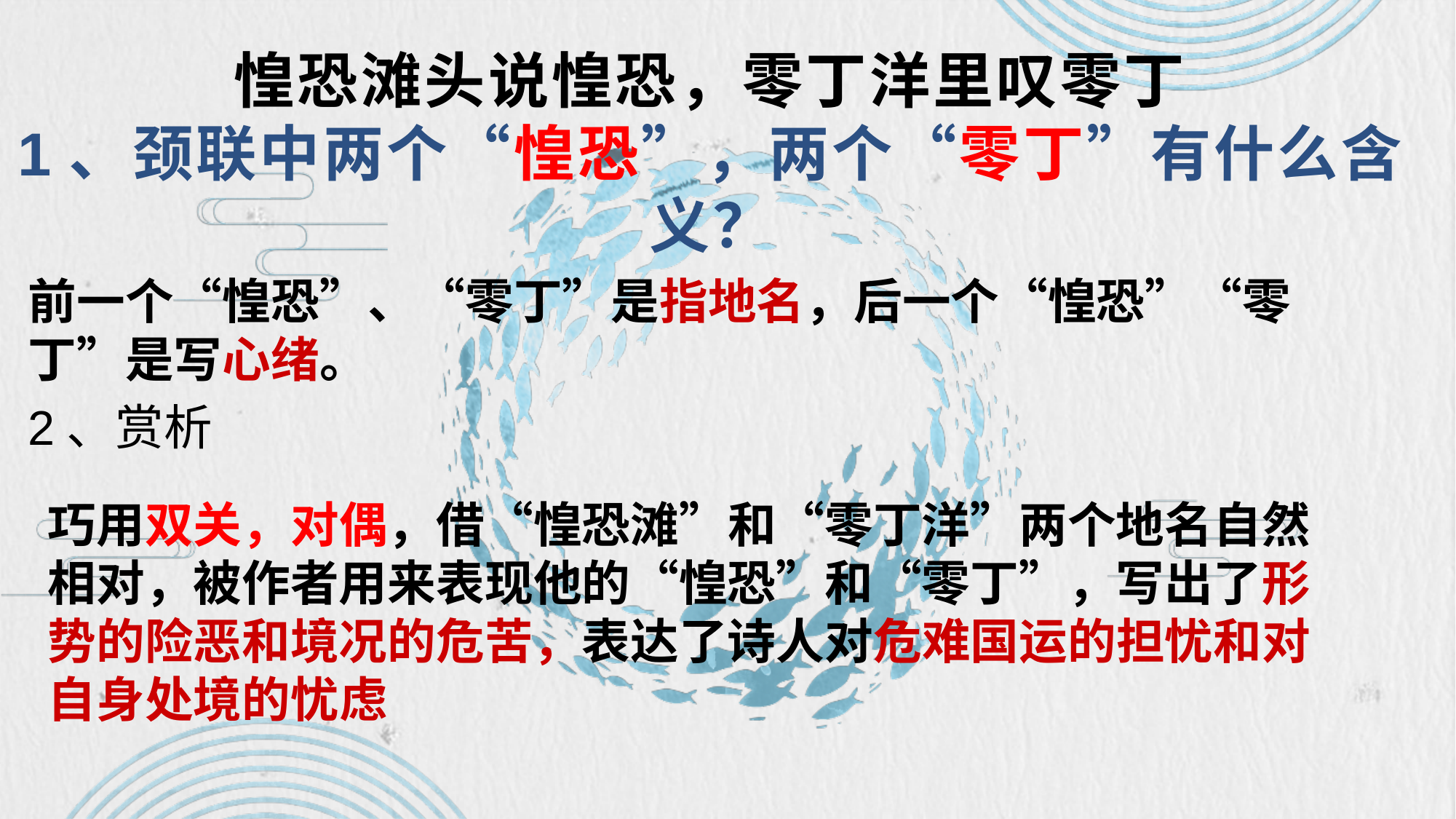

# 惶恐滩头说惶恐，零丁洋里叹零丁 1、颈联中两个“惶恐”，两个“零丁”有什么含义？
前一个“惶恐”、“零丁”是指地名，后一个“惶恐”“零丁”是写心绪。
2、赏析

巧用双关，对偶，借“惶恐滩”和“零丁洋”两个地名自然相对，被作者用来表现他的“惶恐”和“零丁”，写出了形势的险恶和境况的危苦，表达了诗人对危难国运的担忧和对自身处境的忧虑